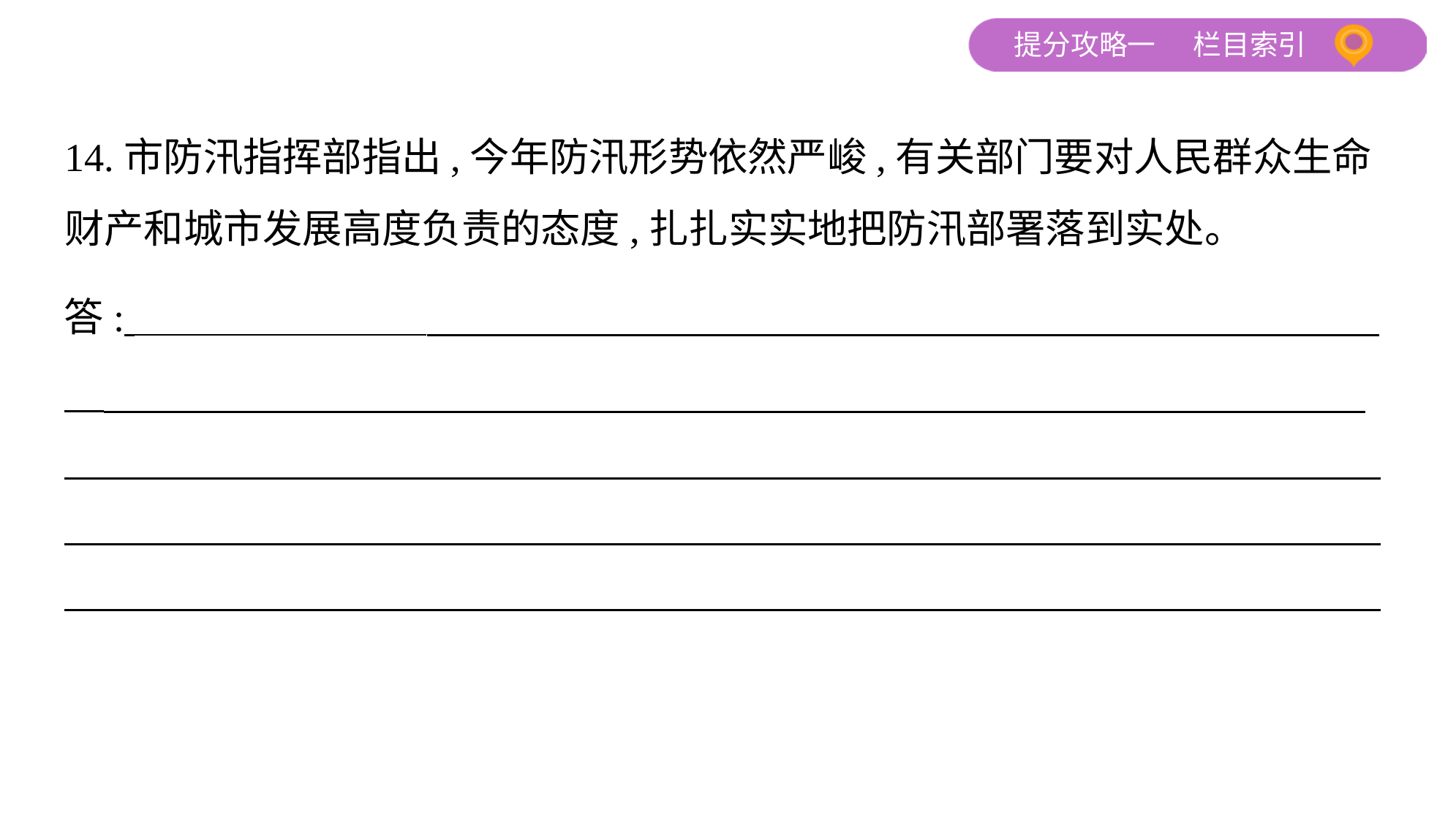

14.市防汛指挥部指出,今年防汛形势依然严峻,有关部门要对人民群众生命
财产和城市发展高度负责的态度,扎扎实实地把防汛部署落到实处。
答: